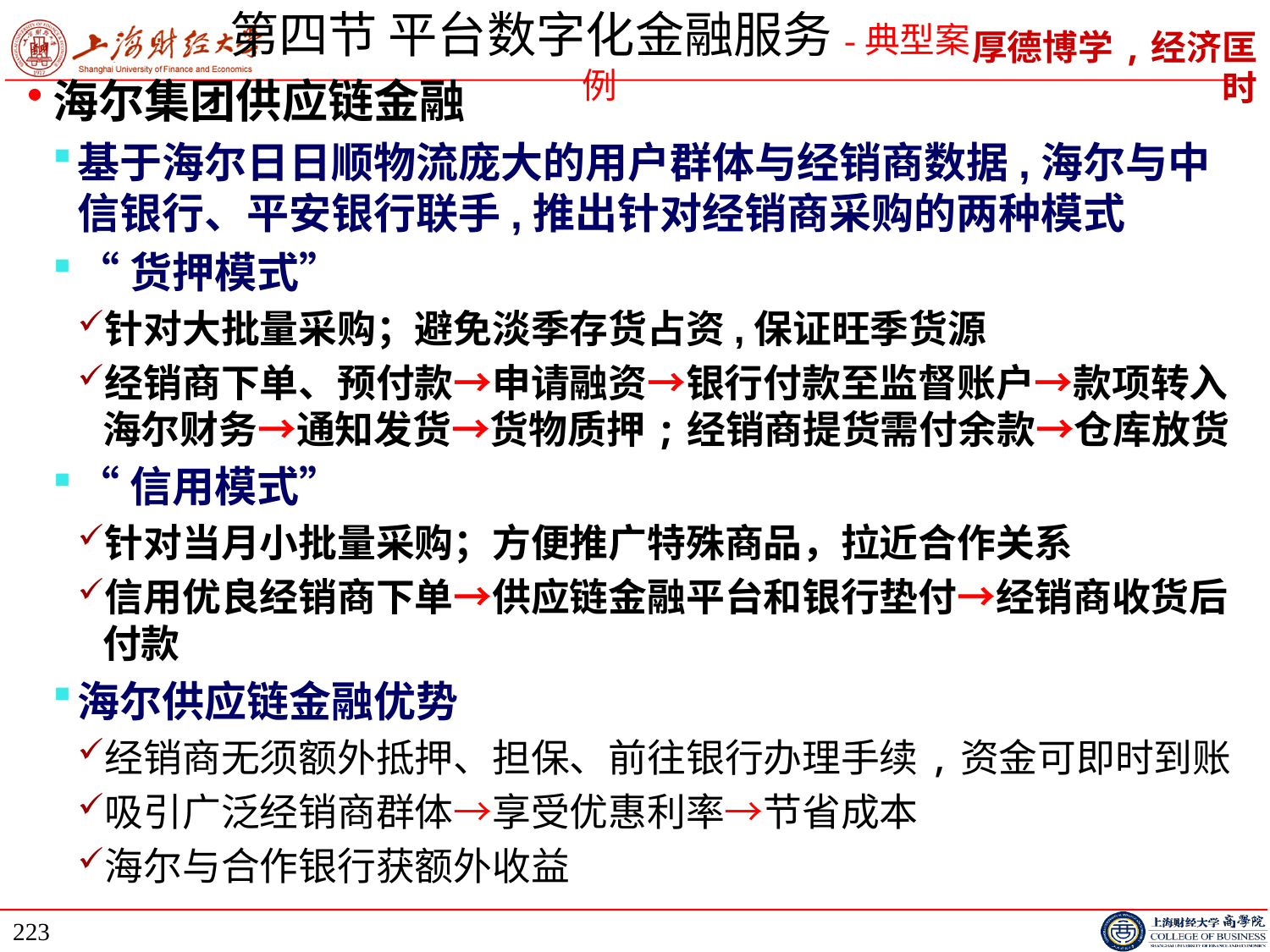

# 第四节 平台数字化金融服务-典型案例
海尔集团供应链金融
基于海尔日日顺物流庞大的用户群体与经销商数据,海尔与中信银行、平安银行联手,推出针对经销商采购的两种模式
“货押模式”
针对大批量采购；避免淡季存货占资,保证旺季货源
经销商下单、预付款→申请融资→银行付款至监督账户→款项转入海尔财务→通知发货→货物质押;经销商提货需付余款→仓库放货
“信用模式”
针对当月小批量采购；方便推广特殊商品，拉近合作关系
信用优良经销商下单→供应链金融平台和银行垫付→经销商收货后付款
海尔供应链金融优势
经销商无须额外抵押、担保、前往银行办理手续,资金可即时到账
吸引广泛经销商群体→享受优惠利率→节省成本
海尔与合作银行获额外收益
223